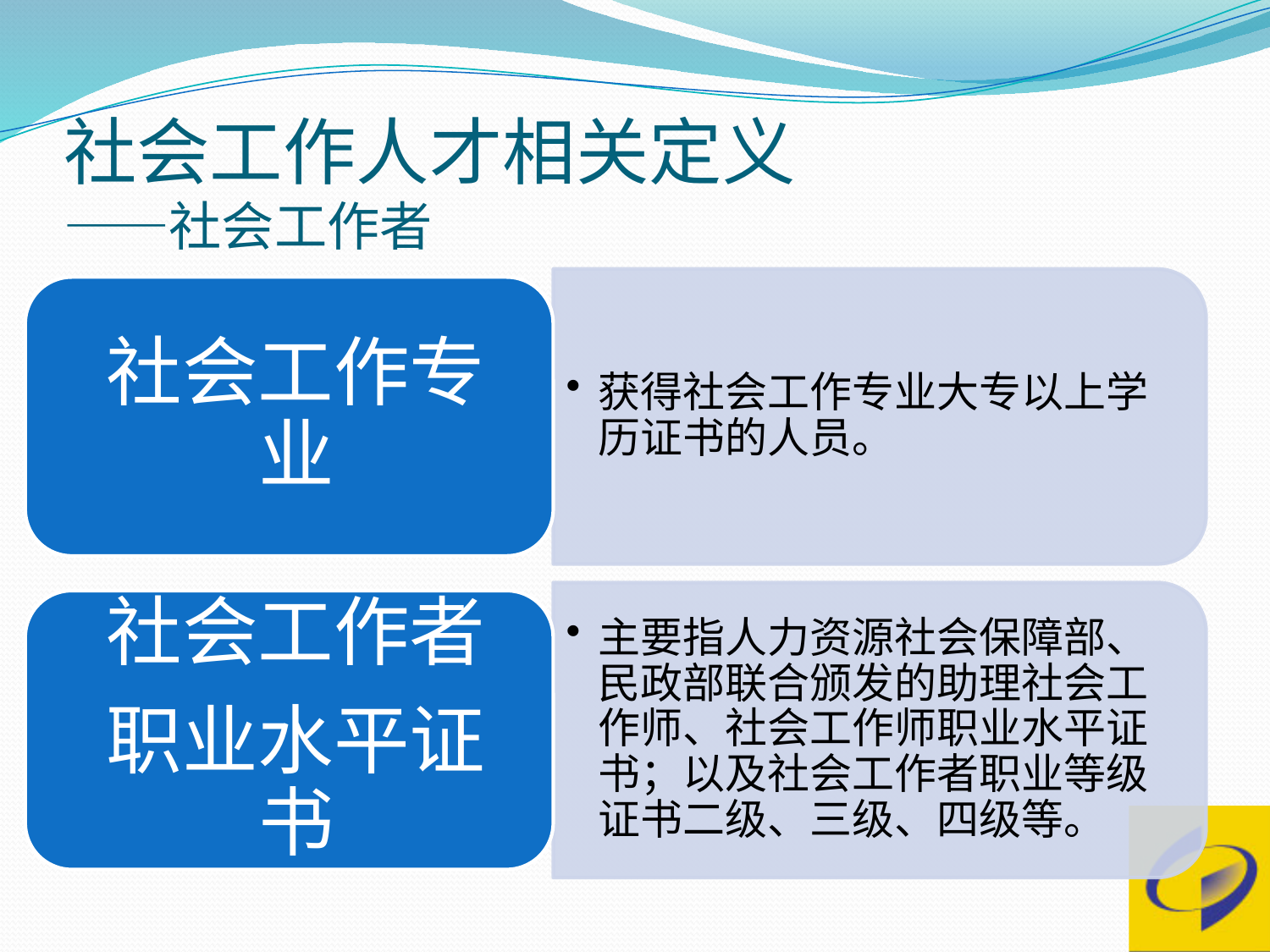

# 社会工作人才相关定义 ——社会工作者
获得社会工作专业大专以上学历证书的人员。
社会工作专业
主要指人力资源社会保障部、民政部联合颁发的助理社会工作师、社会工作师职业水平证书；以及社会工作者职业等级证书二级、三级、四级等。
社会工作者
职业水平证书